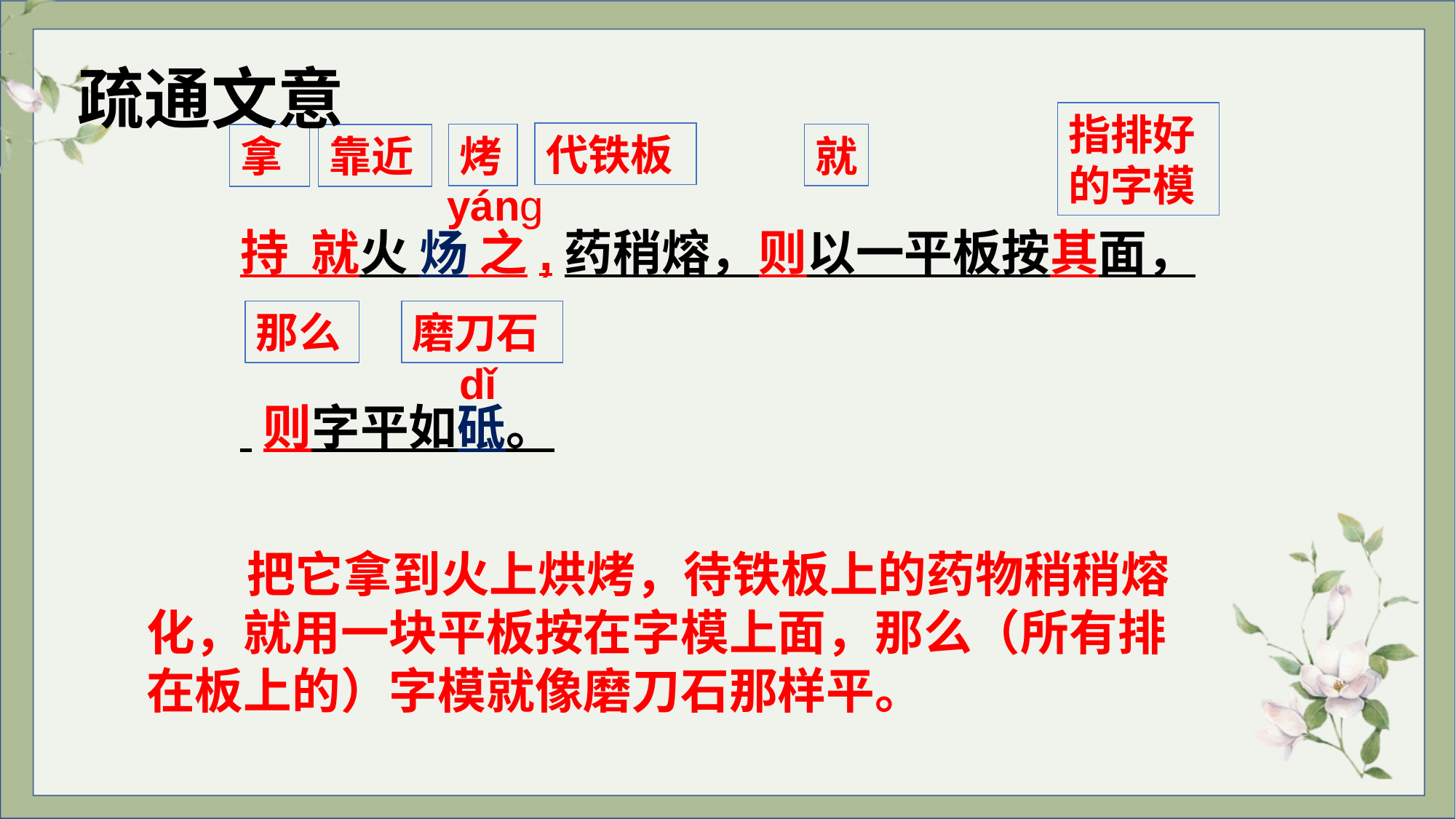

疏通文意
指排好的字模
代铁板
烤
就
拿
靠近
yáng
持  就火 炀 之,药稍熔，则以一平板按其面，

 则字平如砥。
那么
磨刀石
dǐ
        把它拿到火上烘烤，待铁板上的药物稍稍熔化，就用一块平板按在字模上面，那么（所有排在板上的）字模就像磨刀石那样平。